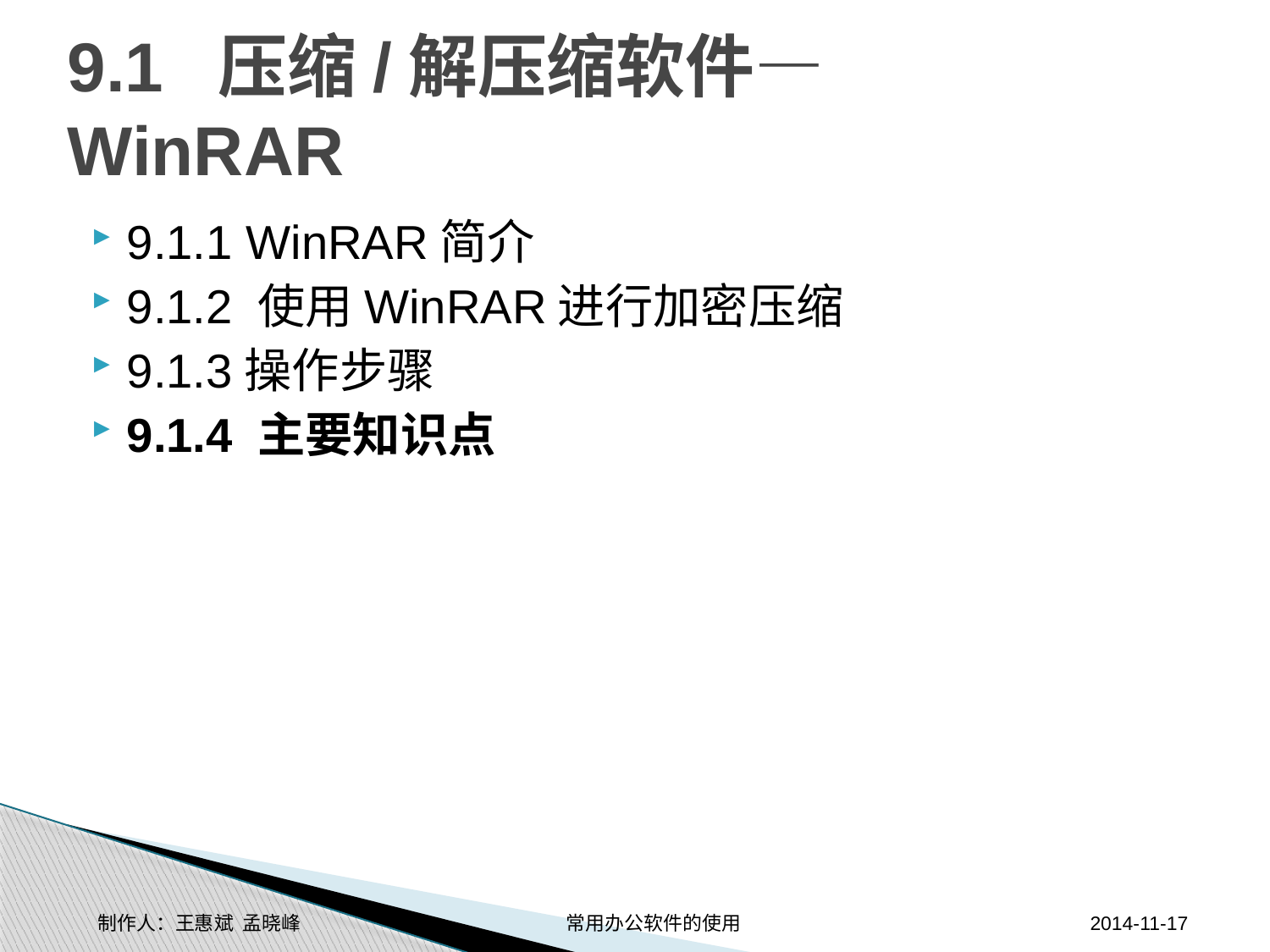

# 9.1  压缩/解压缩软件—WinRAR
9.1.1 WinRAR简介
9.1.2 使用WinRAR进行加密压缩
9.1.3操作步骤
9.1.4 主要知识点

制作人：王惠斌  孟晓峰                                                            常用办公软件的使用
2014-11-17